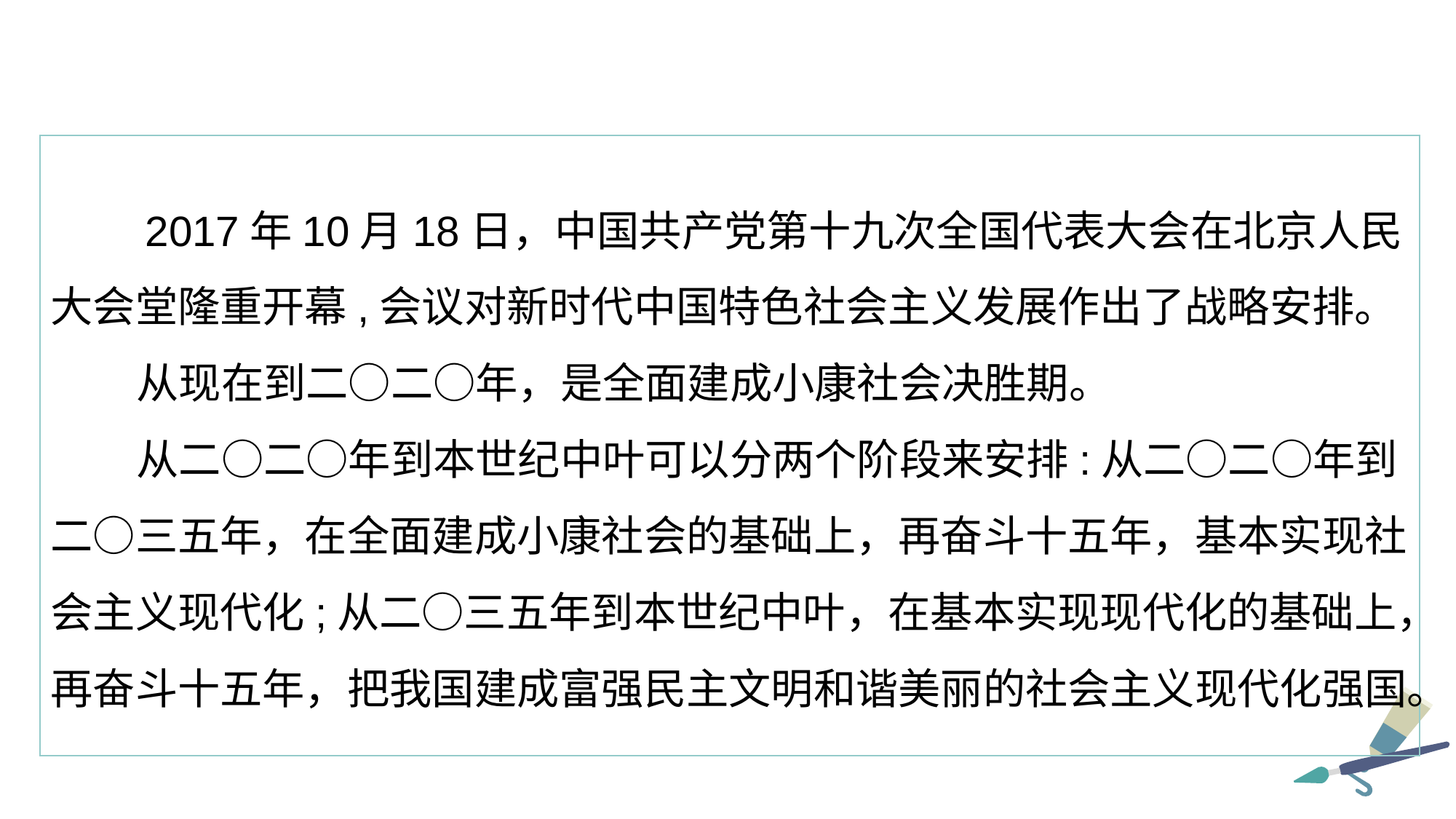

2017年10月18日，中国共产党第十九次全国代表大会在北京人民大会堂隆重开幕,会议对新时代中国特色社会主义发展作出了战略安排。
        从现在到二○二○年，是全面建成小康社会决胜期。
        从二○二○年到本世纪中叶可以分两个阶段来安排:从二○二○年到二○三五年，在全面建成小康社会的基础上，再奋斗十五年，基本实现社会主义现代化;从二○三五年到本世纪中叶，在基本实现现代化的基础上，再奋斗十五年，把我国建成富强民主文明和谐美丽的社会主义现代化强国。